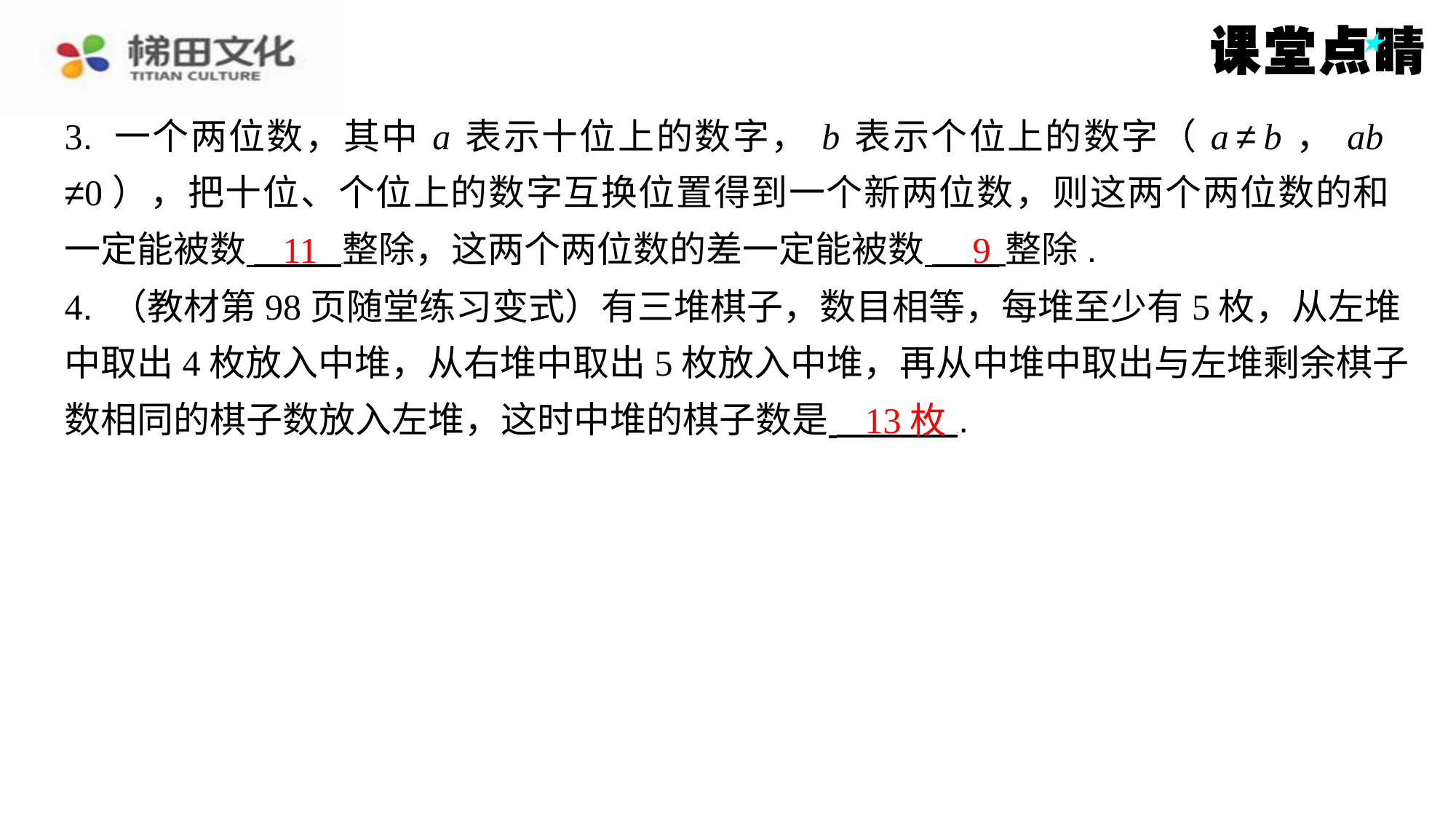

3. 一个两位数，其中 a 表示十位上的数字， b 表示个位上的数字（ a ≠ b ， ab
≠0），把十位、个位上的数字互换位置得到一个新两位数，则这两个两位数的和
一定能被数               整除，这两个两位数的差一定能被数            整除.
11
9
4. （教材第98页随堂练习变式）有三堆棋子，数目相等，每堆至少有5枚，从左堆
中取出4枚放入中堆，从右堆中取出5枚放入中堆，再从中堆中取出与左堆剩余棋子
数相同的棋子数放入左堆，这时中堆的棋子数是                    ⁠.
13枚